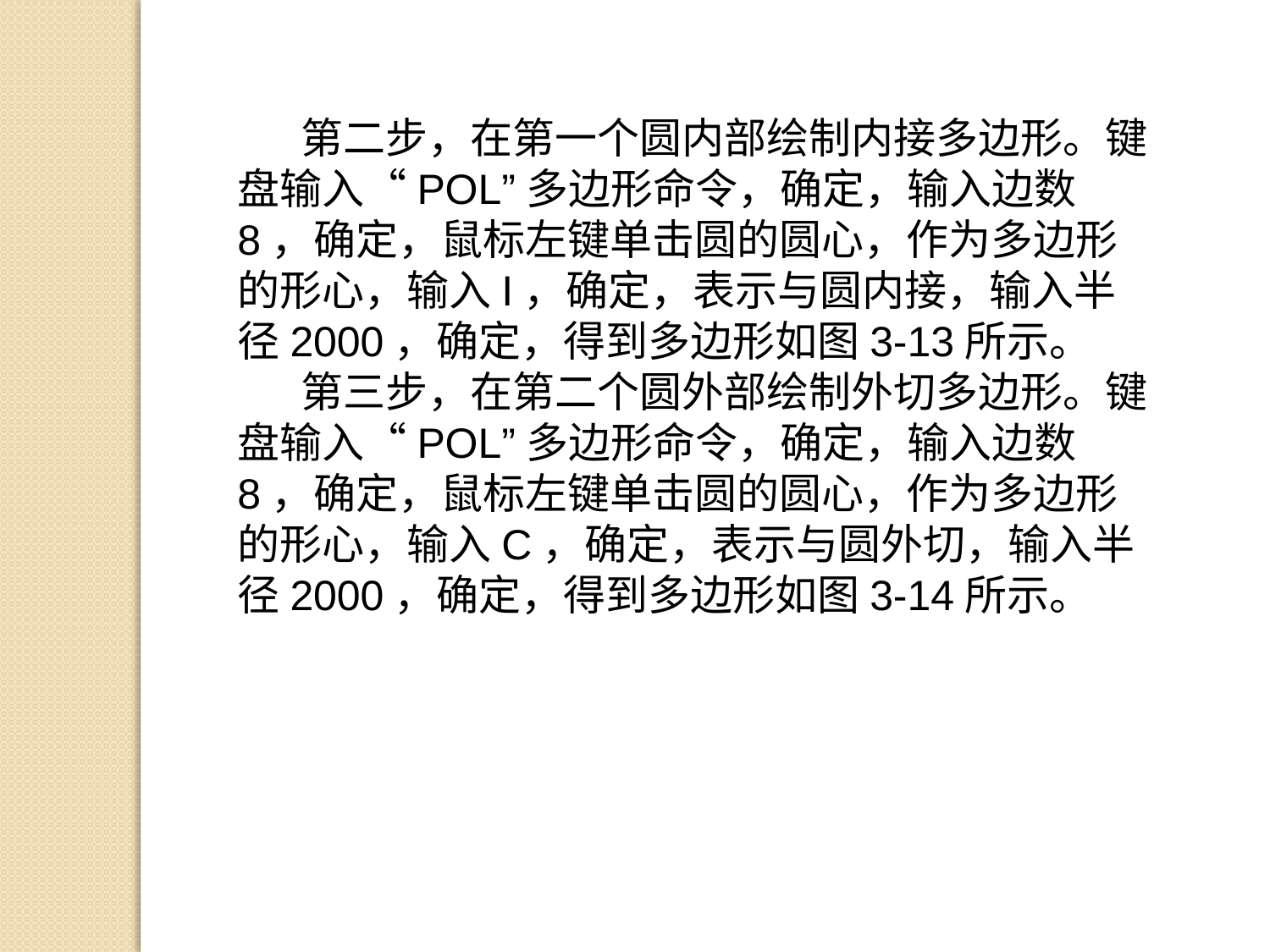

第二步，在第一个圆内部绘制内接多边形。键盘输入“POL”多边形命令，确定，输入边数8，确定，鼠标左键单击圆的圆心，作为多边形的形心，输入I，确定，表示与圆内接，输入半径2000，确定，得到多边形如图3-13所示。
第三步，在第二个圆外部绘制外切多边形。键盘输入“POL”多边形命令，确定，输入边数8，确定，鼠标左键单击圆的圆心，作为多边形的形心，输入C，确定，表示与圆外切，输入半径2000，确定，得到多边形如图3-14所示。